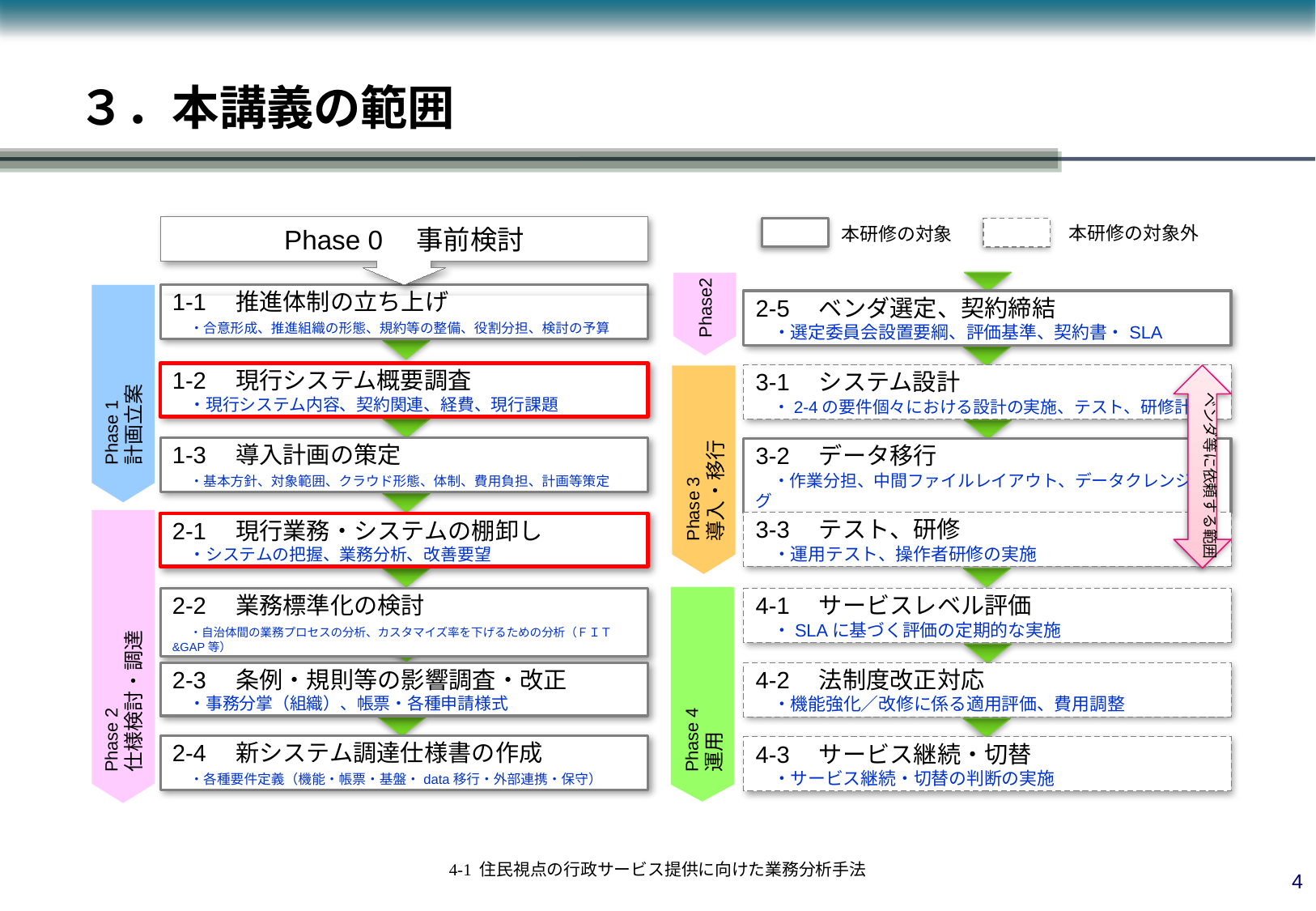

# ３．本講義の範囲
本研修の対象外
本研修の対象
Phase 0　事前検討

1-1　推進体制の立ち上げ
　・合意形成、推進組織の形態、規約等の整備、役割分担、検討の予算
Phase2
2-5　ベンダ選定、契約締結
　・選定委員会設置要綱、評価基準、契約書・SLA

Phase 1
計画立案

1-2　現行システム概要調査
　・現行システム内容、契約関連、経費、現行課題
3-1　システム設計
　・2-4の要件個々における設計の実施、テスト、研修計画

ベンダ等に依頼する範囲
Phase 3
導入・移行
1-3　導入計画の策定
　・基本方針、対象範囲、クラウド形態、体制、費用負担、計画等策定

3-2　データ移行
　・作業分担、中間ファイルレイアウト、データクレンジング
3-3　テスト、研修
　・運用テスト、操作者研修の実施
2-1　現行業務・システムの棚卸し
　・システムの把握、業務分析、改善要望
2-2　業務標準化の検討
　・自治体間の業務プロセスの分析、カスタマイズ率を下げるための分析（ＦＩＴ&GAP等）
4-1　サービスレベル評価
　・SLAに基づく評価の定期的な実施

Phase 4
運用
Phase 2
仕様検討・調達

2-3　条例・規則等の影響調査・改正
　・事務分掌（組織）、帳票・各種申請様式
4-2　法制度改正対応
　・機能強化／改修に係る適用評価、費用調整
2-4　新システム調達仕様書の作成
　・各種要件定義（機能・帳票・基盤・data移行・外部連携・保守）
4-3　サービス継続・切替
　・サービス継続・切替の判断の実施
4
4-1 住民視点の行政サービス提供に向けた業務分析手法